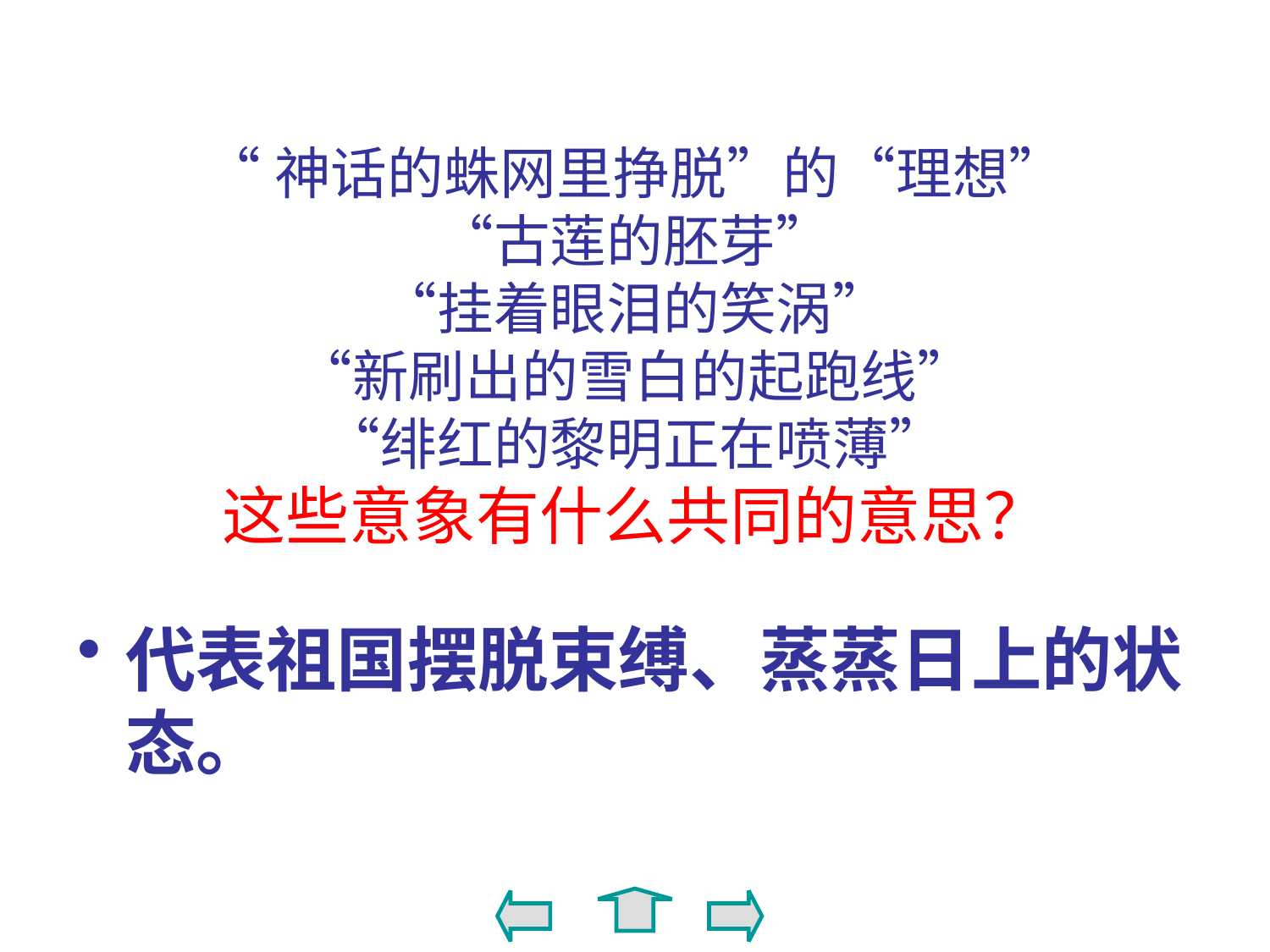

“神话的蛛网里挣脱”的“理想”
“古莲的胚芽”
“挂着眼泪的笑涡”
“新刷出的雪白的起跑线”
“绯红的黎明正在喷薄”
这些意象有什么共同的意思？
代表祖国摆脱束缚、蒸蒸日上的状态。